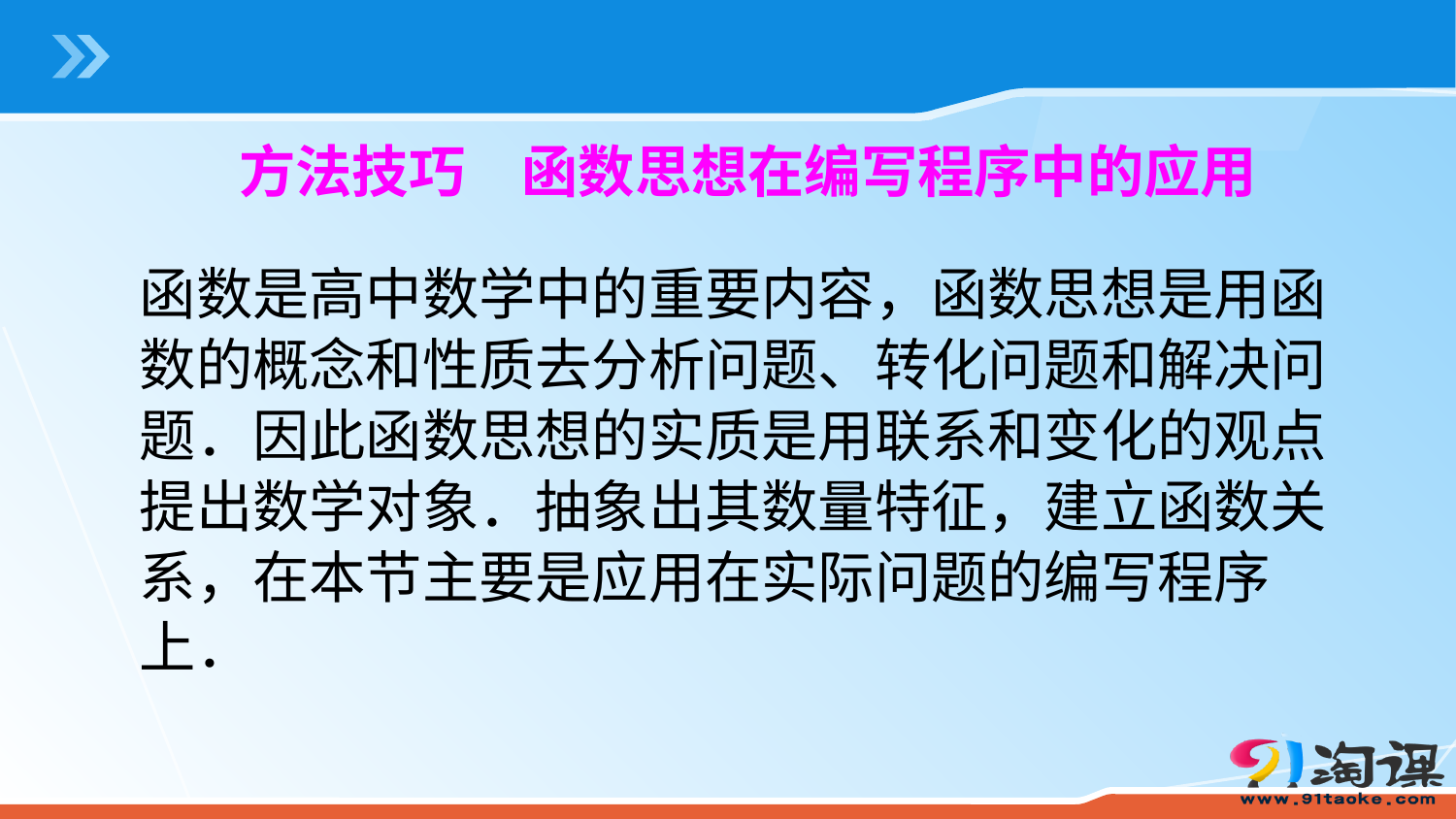

方法技巧　函数思想在编写程序中的应用
函数是高中数学中的重要内容，函数思想是用函数的概念和性质去分析问题、转化问题和解决问题．因此函数思想的实质是用联系和变化的观点提出数学对象．抽象出其数量特征，建立函数关系，在本节主要是应用在实际问题的编写程序上．